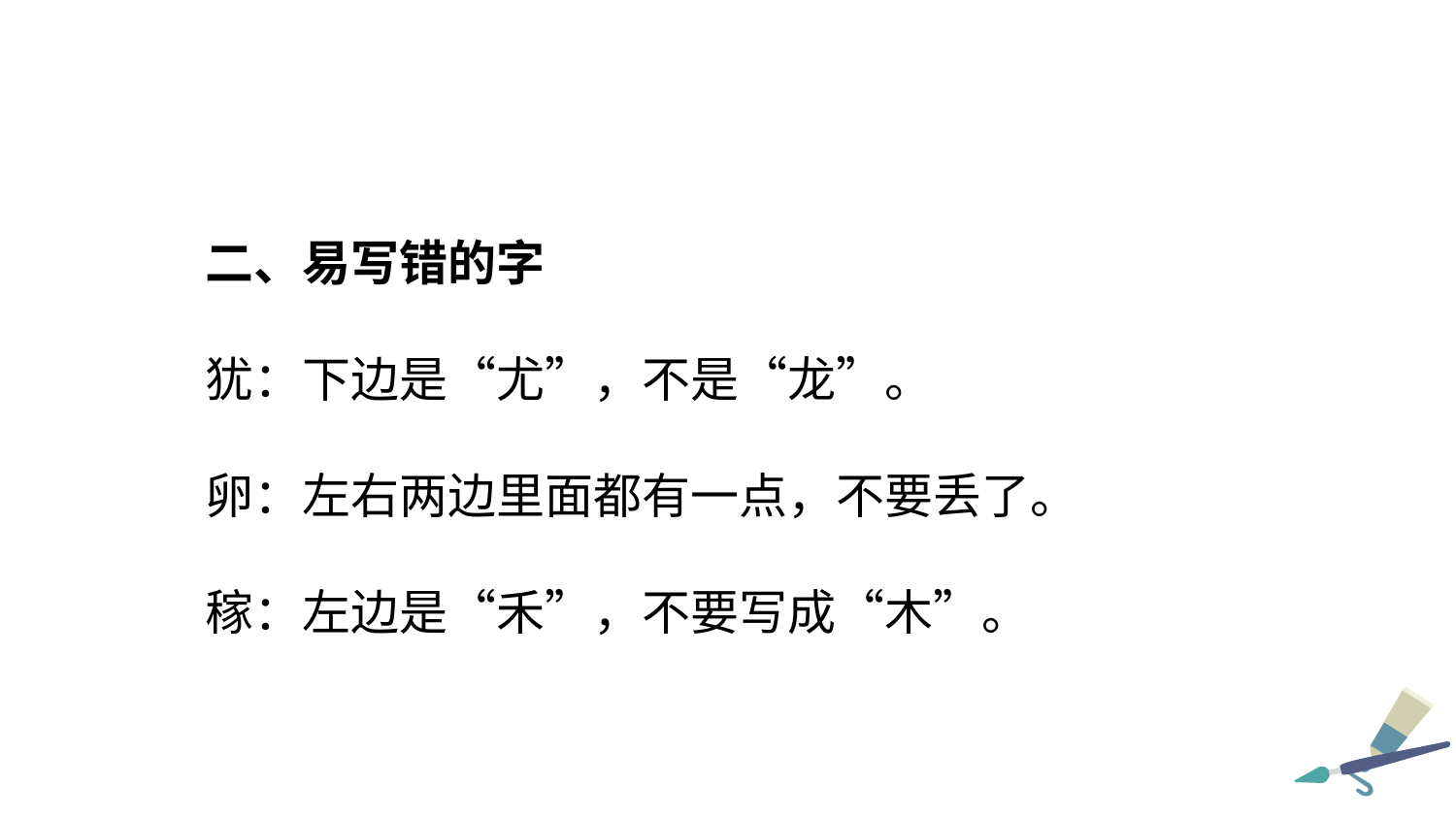

二、易写错的字
犹：下边是“尤”，不是“龙”。
卵：左右两边里面都有一点，不要丢了。
稼：左边是“禾”，不要写成“木”。